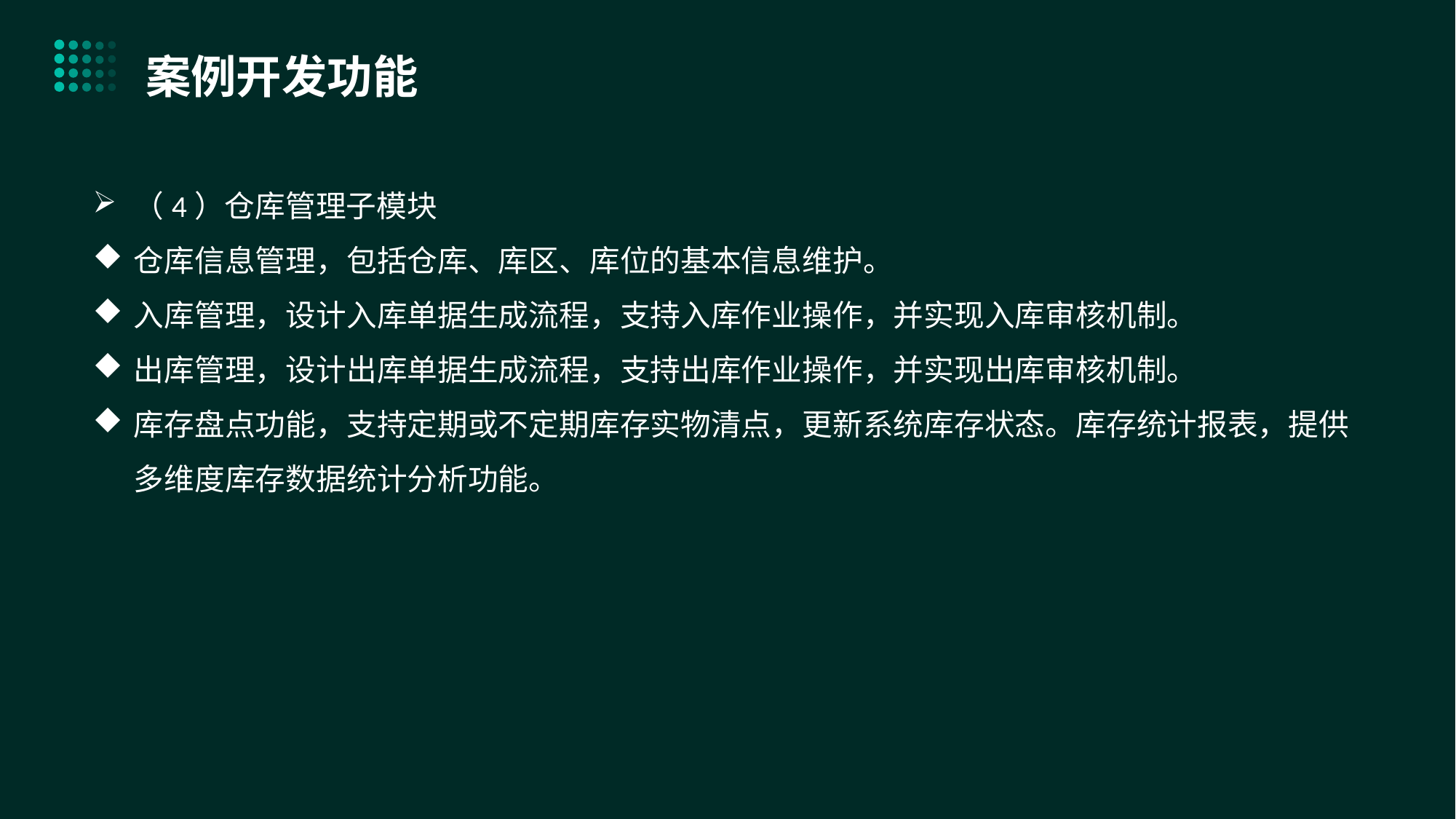

案例开发功能

（4）仓库管理子模块
仓库信息管理，包括仓库、库区、库位的基本信息维护。
入库管理，设计入库单据生成流程，支持入库作业操作，并实现入库审核机制。
出库管理，设计出库单据生成流程，支持出库作业操作，并实现出库审核机制。
库存盘点功能，支持定期或不定期库存实物清点，更新系统库存状态。库存统计报表，提供多维度库存数据统计分析功能。